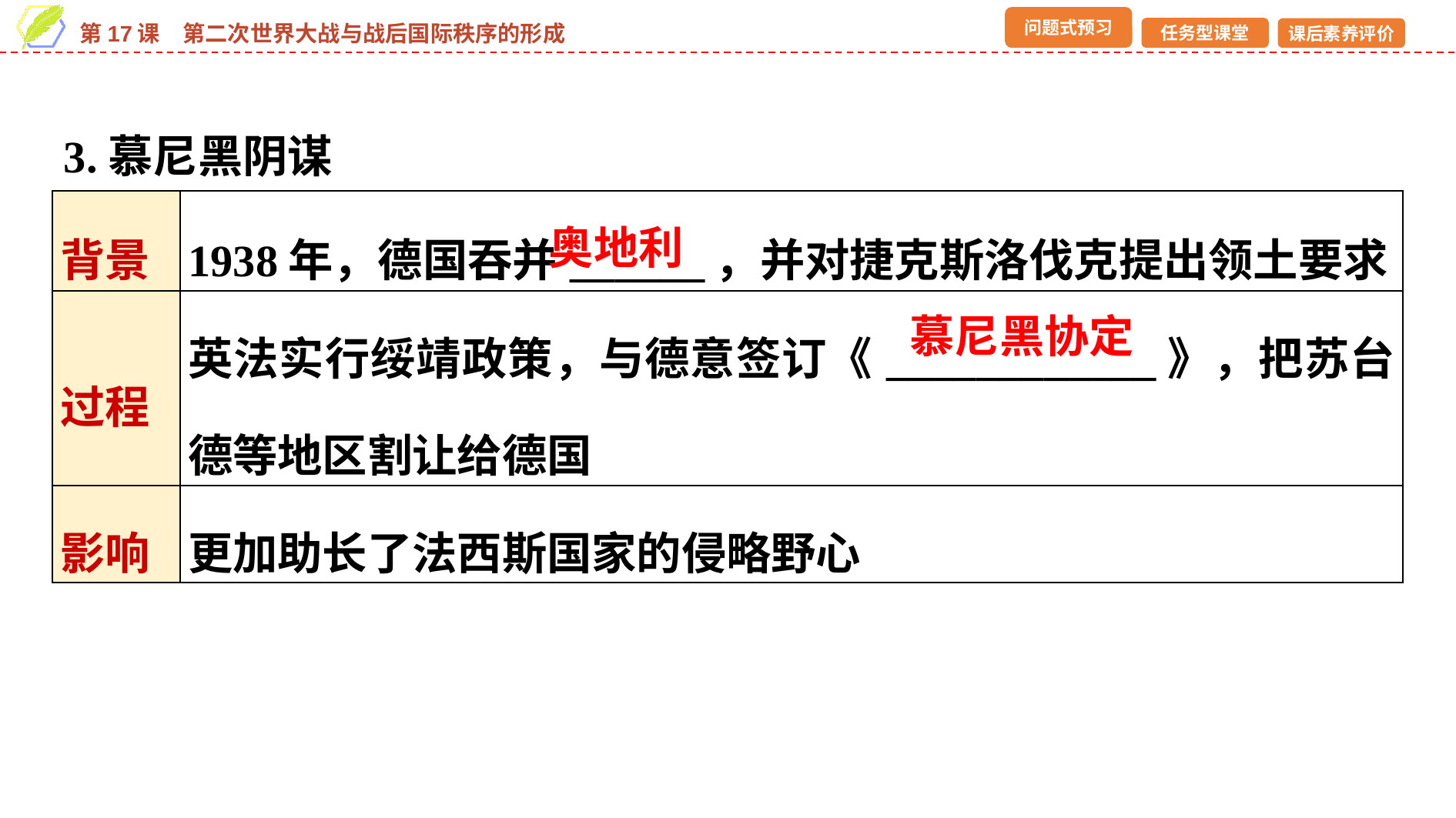

3.慕尼黑阴谋
| 背景 | 1938年，德国吞并\_\_\_\_\_\_，并对捷克斯洛伐克提出领土要求 |
| --- | --- |
| 过程 | 英法实行绥靖政策，与德意签订《\_\_\_\_\_\_\_\_\_\_\_\_》，把苏台德等地区割让给德国 |
| 影响 | 更加助长了法西斯国家的侵略野心 |
奥地利
慕尼黑协定